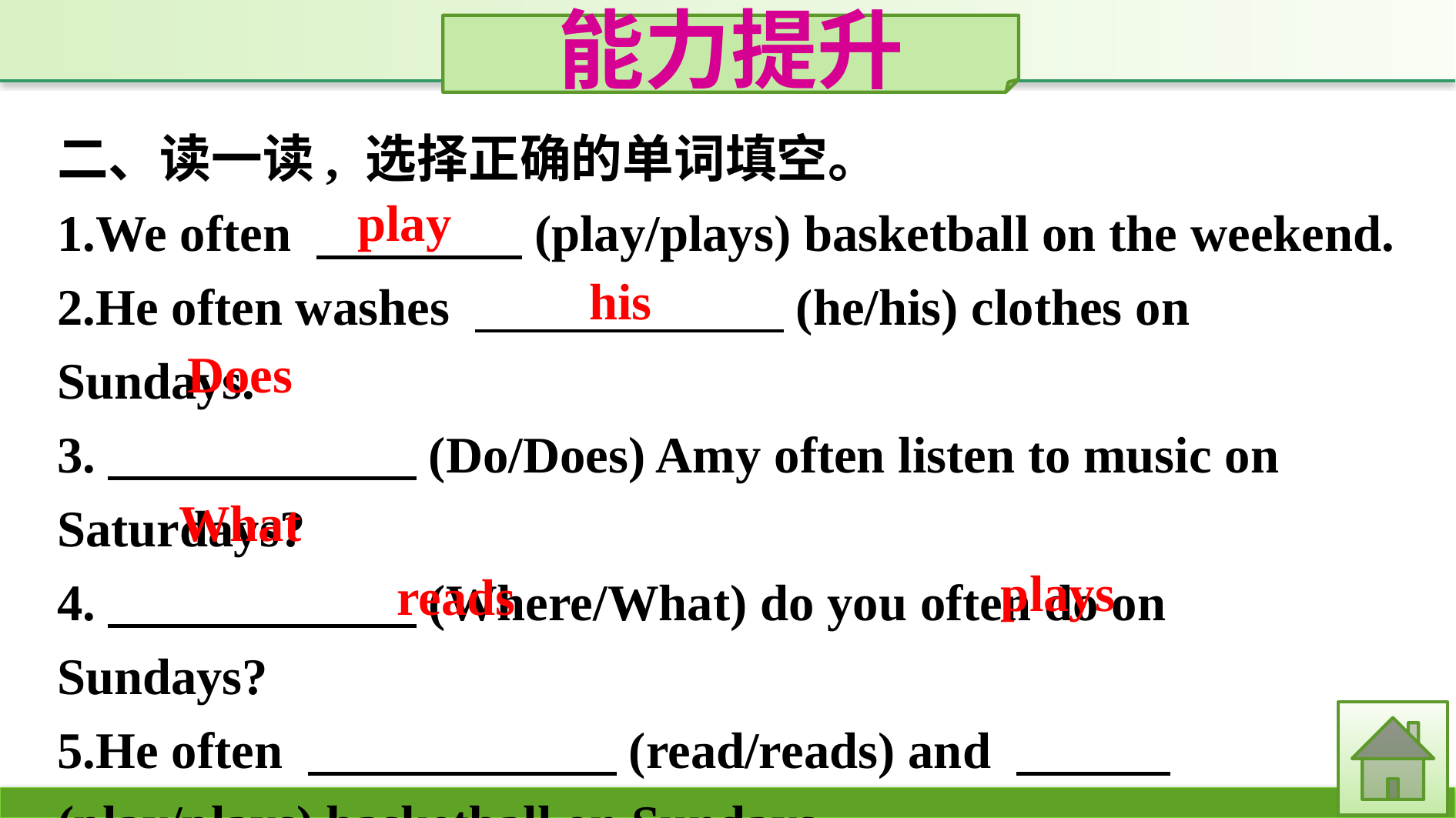

能力提升
二、读一读, 选择正确的单词填空。
1.We often 　　　　(play/plays) basketball on the weekend.
2.He often washes 　　　　　　(he/his) clothes on Sundays.
3.　　　　　　(Do/Does) Amy often listen to music on Saturdays?
4.　　　　　　(Where/What) do you often do on Sundays?
5.He often 　　　　　　(read/reads) and 　　　(play/plays) basketball on Sundays.
play
his
Does
What
plays
reads